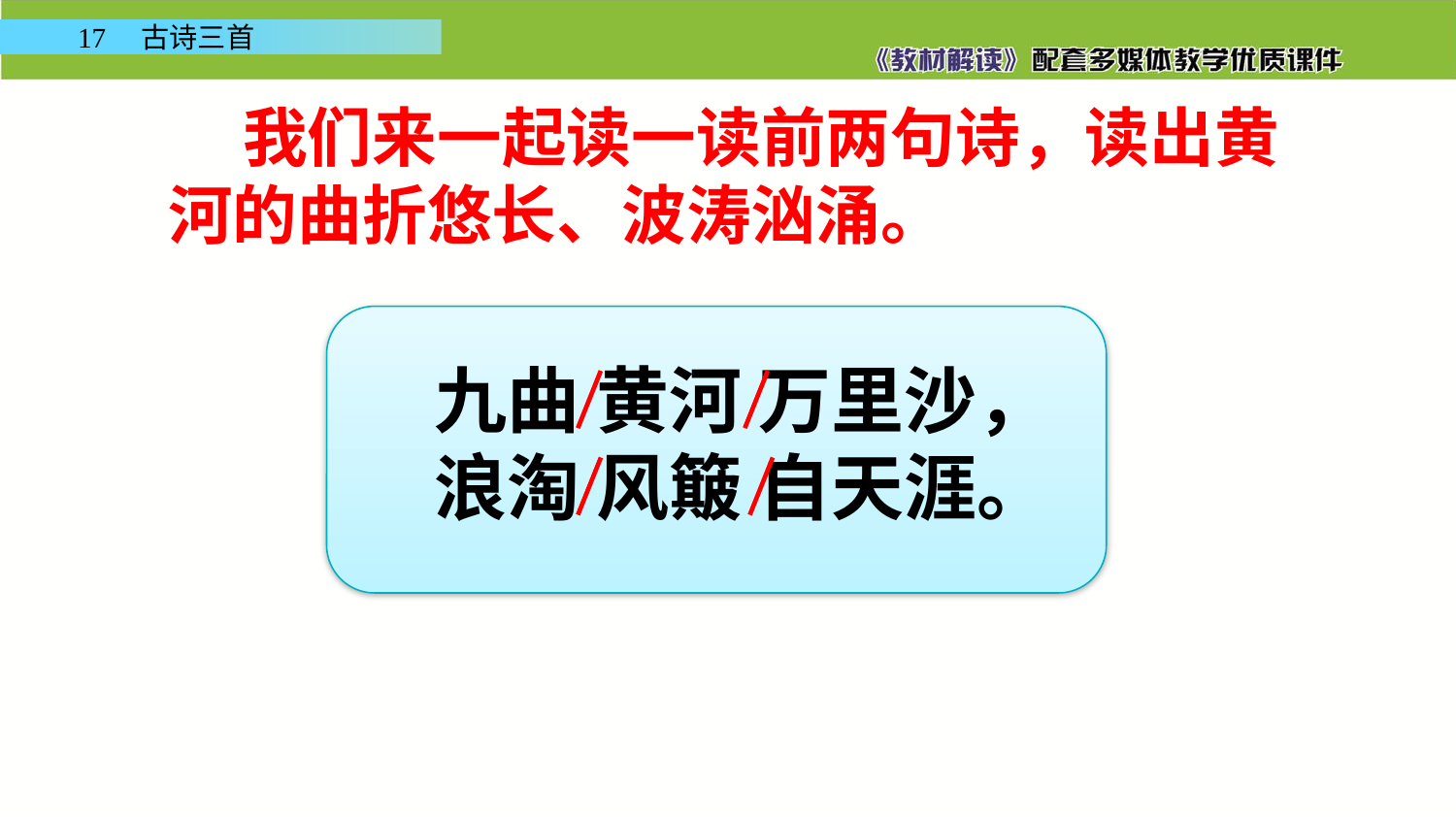

我们来一起读一读前两句诗，读出黄河的曲折悠长、波涛汹涌。

九曲 黄河 万里沙，
浪淘 风簸 自天涯。